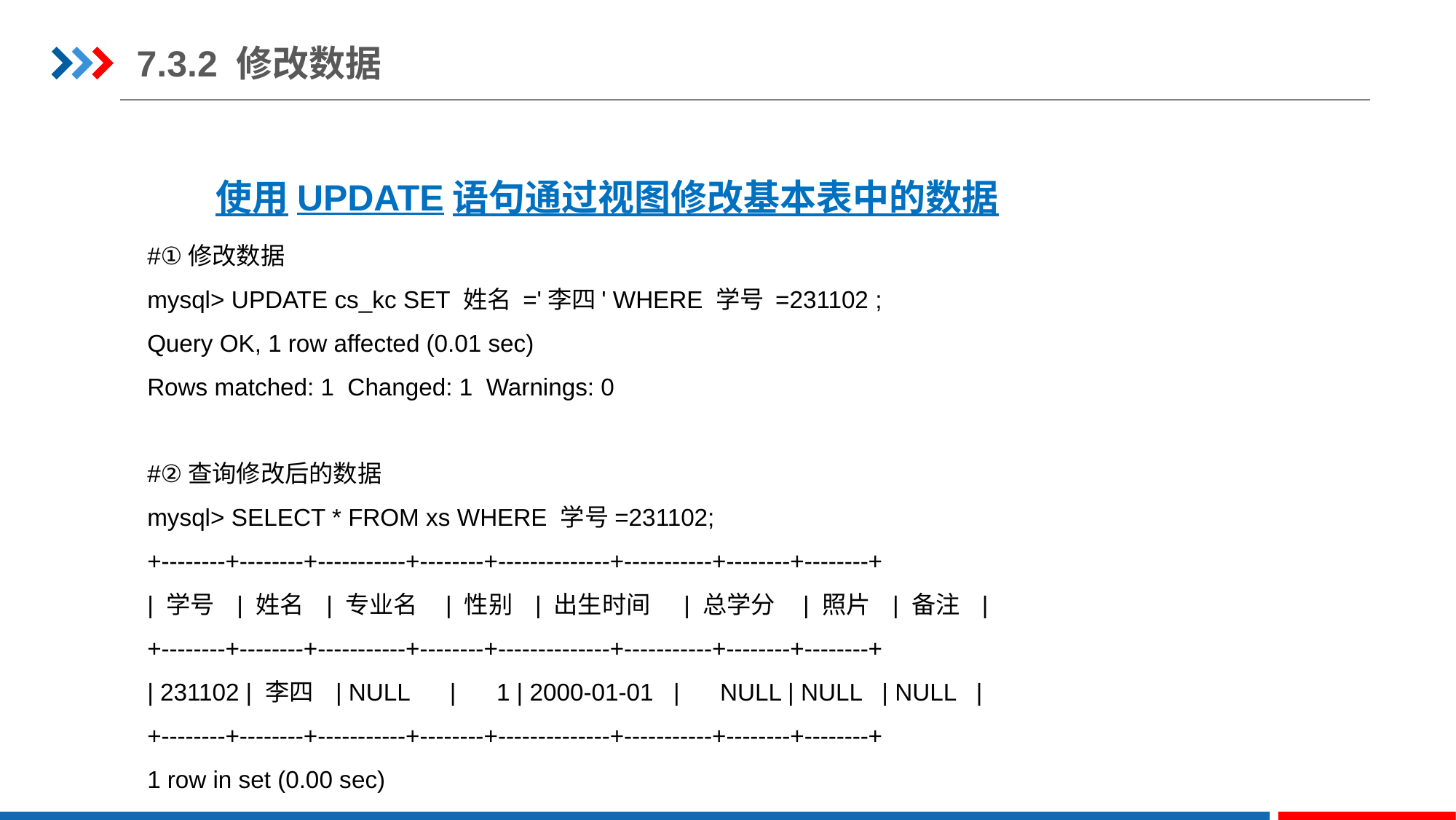

7.3.2 修改数据
使用UPDATE语句通过视图修改基本表中的数据

#①修改数据
mysql> UPDATE cs_kc SET 姓名 ='李四' WHERE 学号 =231102 ;
Query OK, 1 row affected (0.01 sec)
Rows matched: 1  Changed: 1  Warnings: 0

#②查询修改后的数据
mysql> SELECT * FROM xs WHERE 学号=231102;
+--------+--------+-----------+--------+--------------+-----------+--------+--------+
| 学号   | 姓名   | 专业名    | 性别   | 出生时间     | 总学分    | 照片   | 备注   |
+--------+--------+-----------+--------+--------------+-----------+--------+--------+
| 231102 | 李四   | NULL      |      1 | 2000-01-01   |      NULL | NULL   | NULL   |
+--------+--------+-----------+--------+--------------+-----------+--------+--------+
1 row in set (0.00 sec)